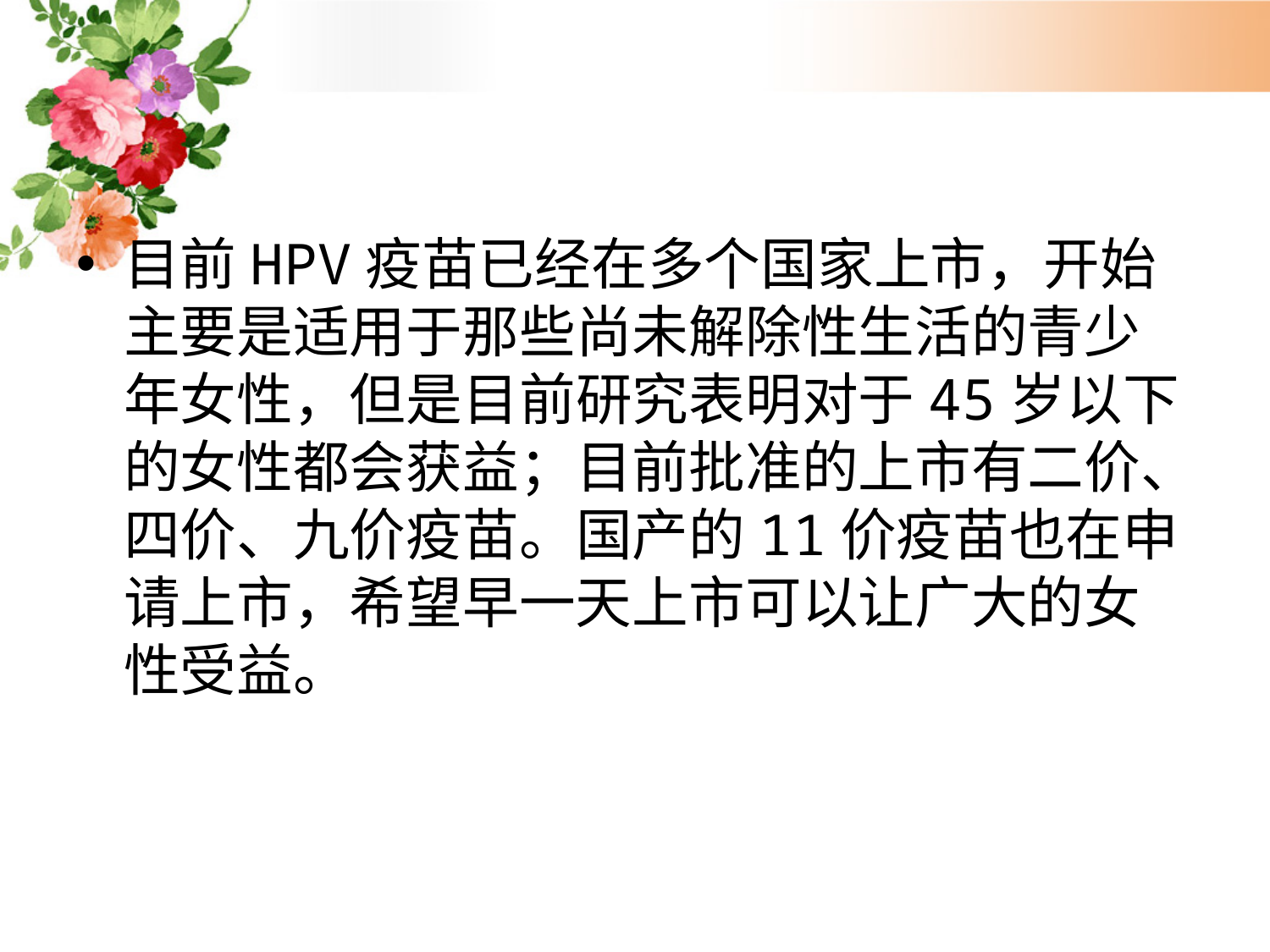

#
目前HPV疫苗已经在多个国家上市，开始主要是适用于那些尚未解除性生活的青少年女性，但是目前研究表明对于45岁以下的女性都会获益；目前批准的上市有二价、四价、九价疫苗。国产的11价疫苗也在申请上市，希望早一天上市可以让广大的女性受益。